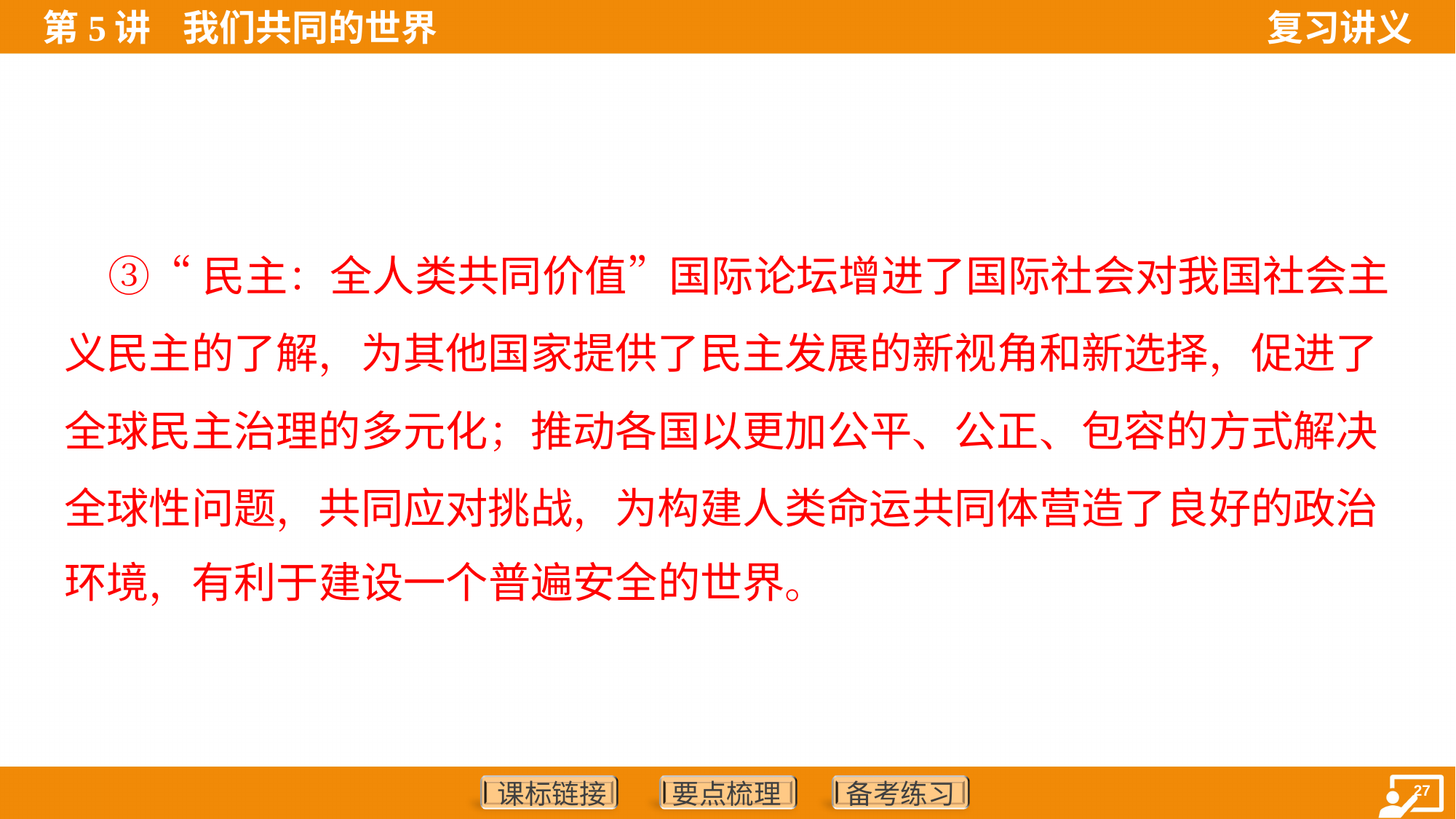

③“民主：全人类共同价值”国际论坛增进了国际社会对我国社会主
义民主的了解，为其他国家提供了民主发展的新视角和新选择，促进了
全球民主治理的多元化；推动各国以更加公平、公正、包容的方式解决
全球性问题，共同应对挑战，为构建人类命运共同体营造了良好的政治
环境，有利于建设一个普遍安全的世界。